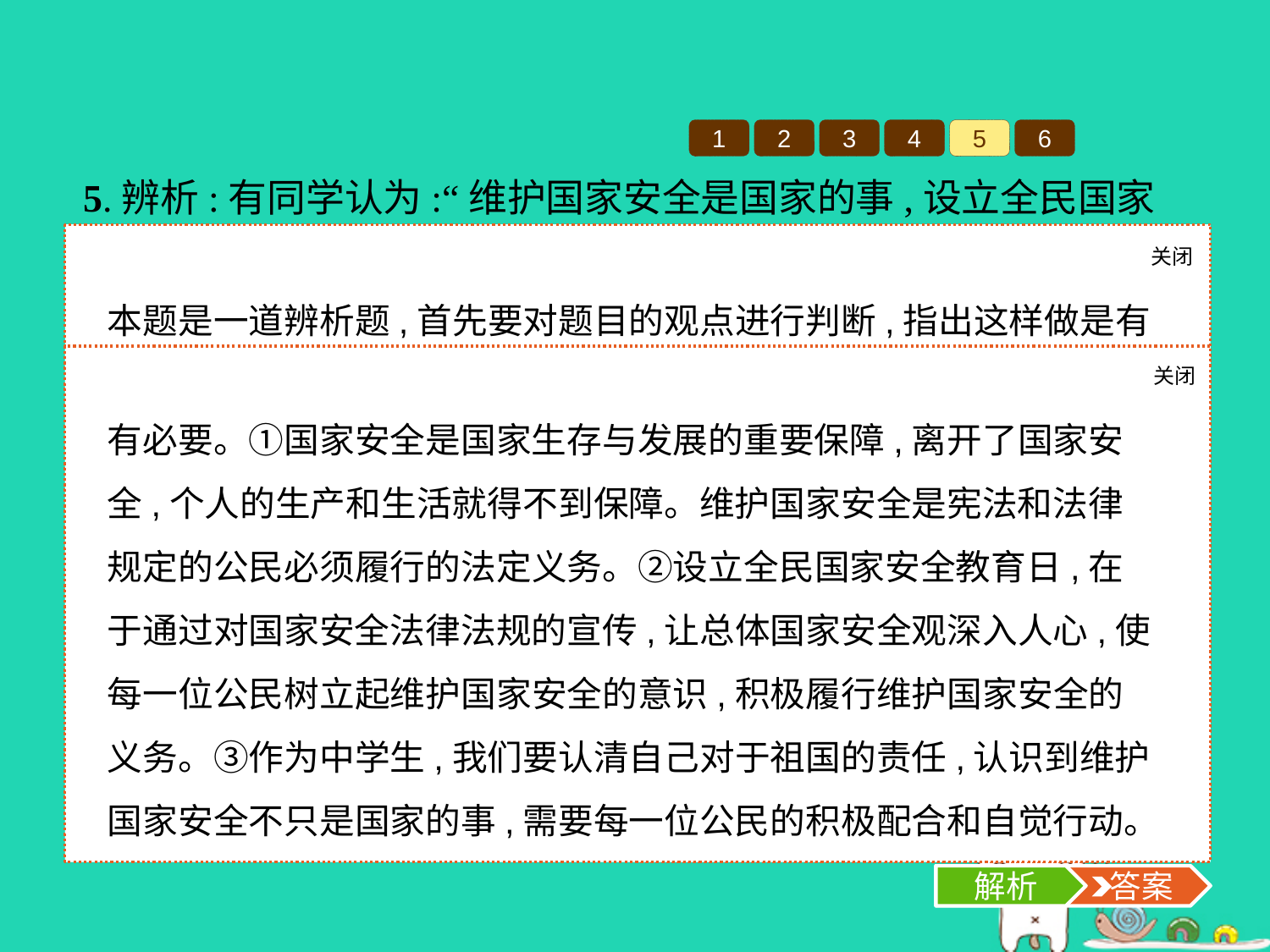

1
2
3
4
5
6
5.辨析:有同学认为:“维护国家安全是国家的事,设立全民国家安全教育日有必要吗?”请结合所学知识谈谈你的看法。

关闭
解析

本题是一道辨析题,首先要对题目的观点进行判断,指出这样做是有必要的,然后围绕维护国家安全的意义、树立国家安全意识和落实对国家的责任等方面阐述理由。

关闭
解析
  答案

有必要。①国家安全是国家生存与发展的重要保障,离开了国家安全,个人的生产和生活就得不到保障。维护国家安全是宪法和法律规定的公民必须履行的法定义务。②设立全民国家安全教育日,在于通过对国家安全法律法规的宣传,让总体国家安全观深入人心,使每一位公民树立起维护国家安全的意识,积极履行维护国家安全的义务。③作为中学生,我们要认清自己对于祖国的责任,认识到维护国家安全不只是国家的事,需要每一位公民的积极配合和自觉行动。
解析
  答案